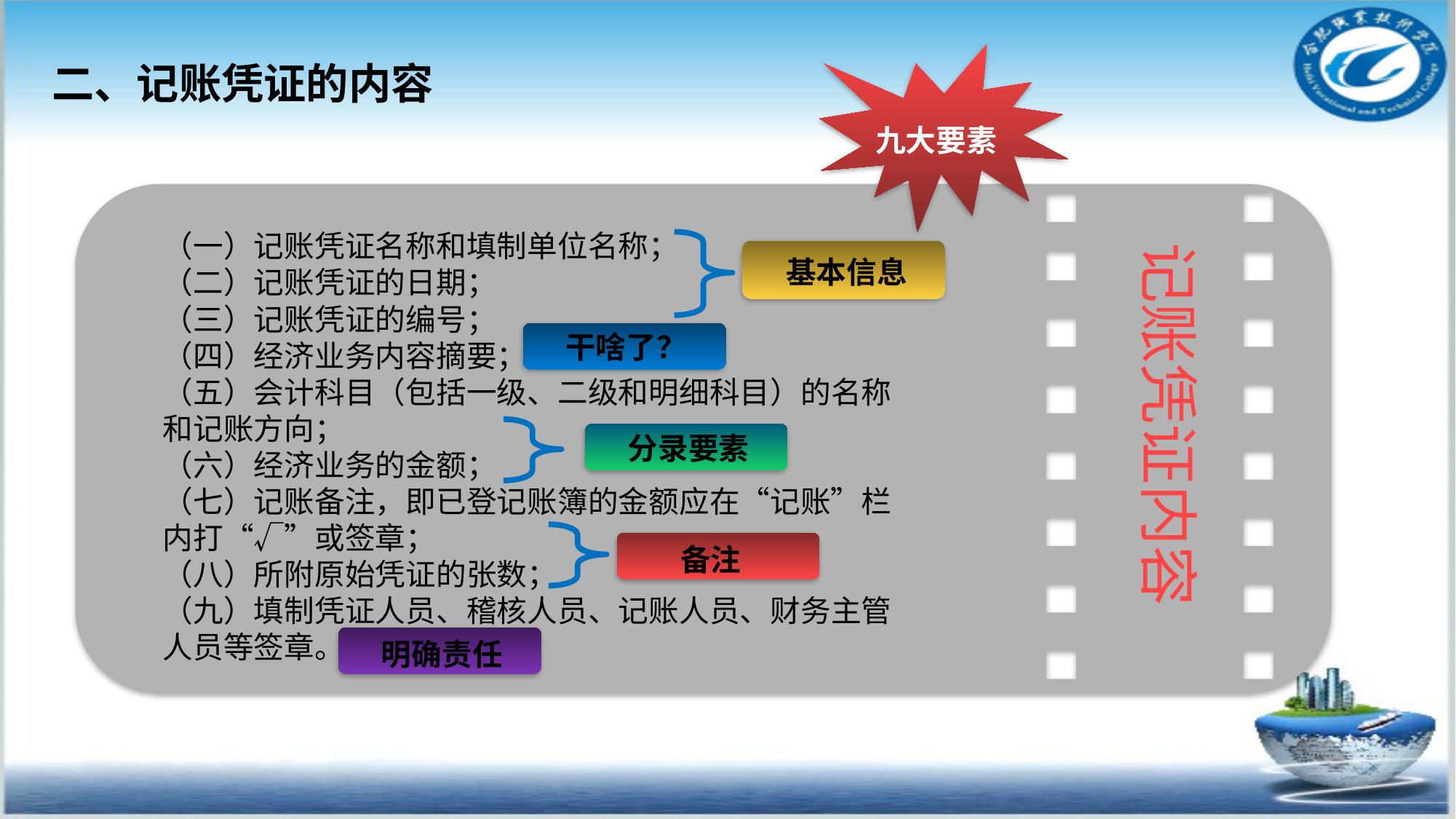

二、记账凭证的内容
九大要素

（一）记账凭证名称和填制单位名称；
（二）记账凭证的日期；
（三）记账凭证的编号；
（四）经济业务内容摘要；
（五）会计科目（包括一级、二级和明细科目）的名称和记账方向；
（六）经济业务的金额；
（七）记账备注，即已登记账簿的金额应在“记账”栏内打“√”或签章；
（八）所附原始凭证的张数；
（九）填制凭证人员、稽核人员、记账人员、财务主管人员等签章。

记账凭证内容

基本信息

干啥了？

分录要素

备注

明确责任